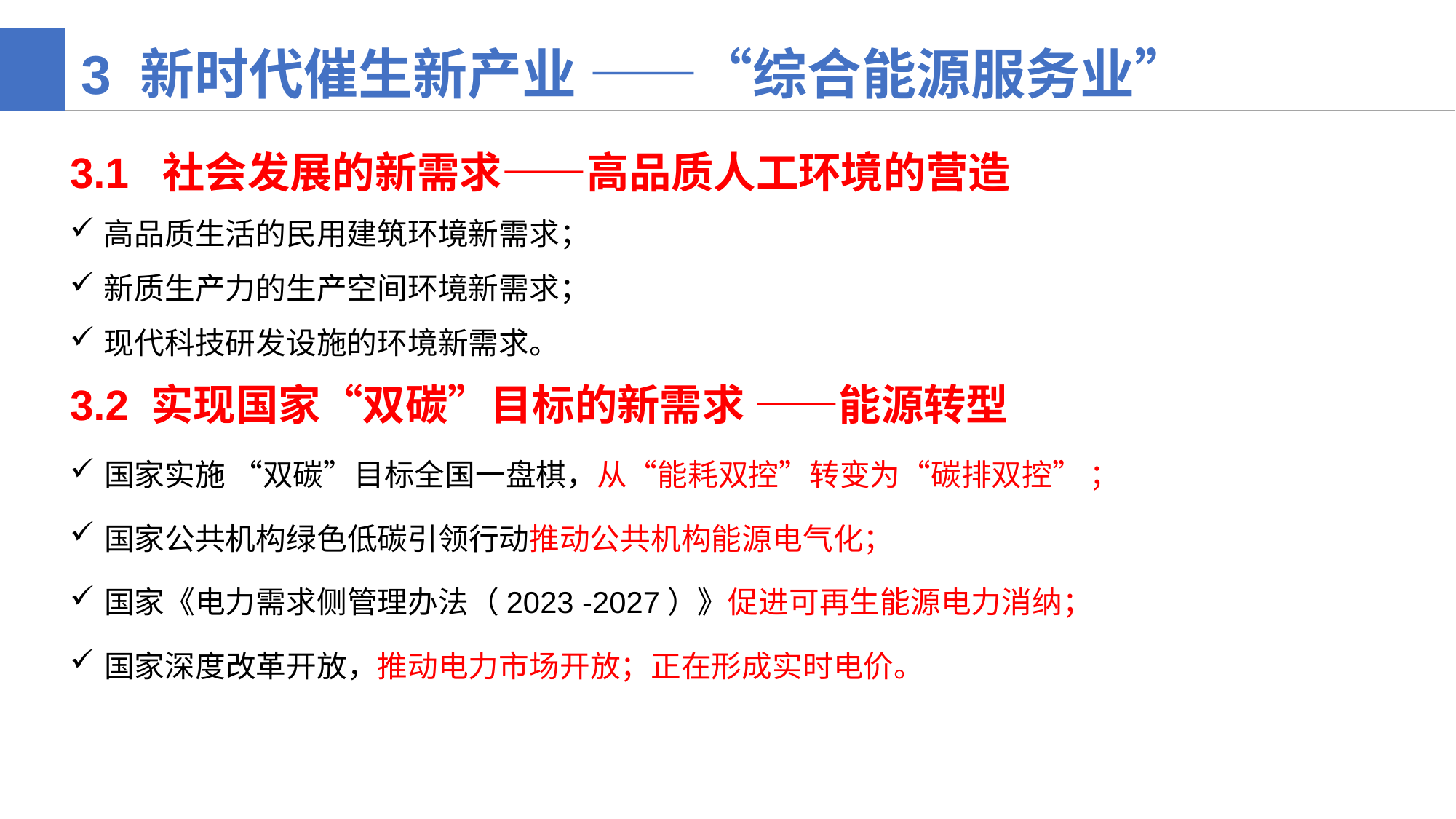

3 新时代催生新产业 ——“综合能源服务业”
3.1  社会发展的新需求——高品质人工环境的营造
高品质生活的民用建筑环境新需求；
新质生产力的生产空间环境新需求；
现代科技研发设施的环境新需求。

3.2 实现国家“双碳”目标的新需求 ——能源转型
国家实施 “双碳”目标全国一盘棋，从“能耗双控”转变为“碳排双控” ；
国家公共机构绿色低碳引领行动推动公共机构能源电气化；
国家《电力需求侧管理办法（2023 -2027）》促进可再生能源电力消纳；
国家深度改革开放，推动电力市场开放；正在形成实时电价。